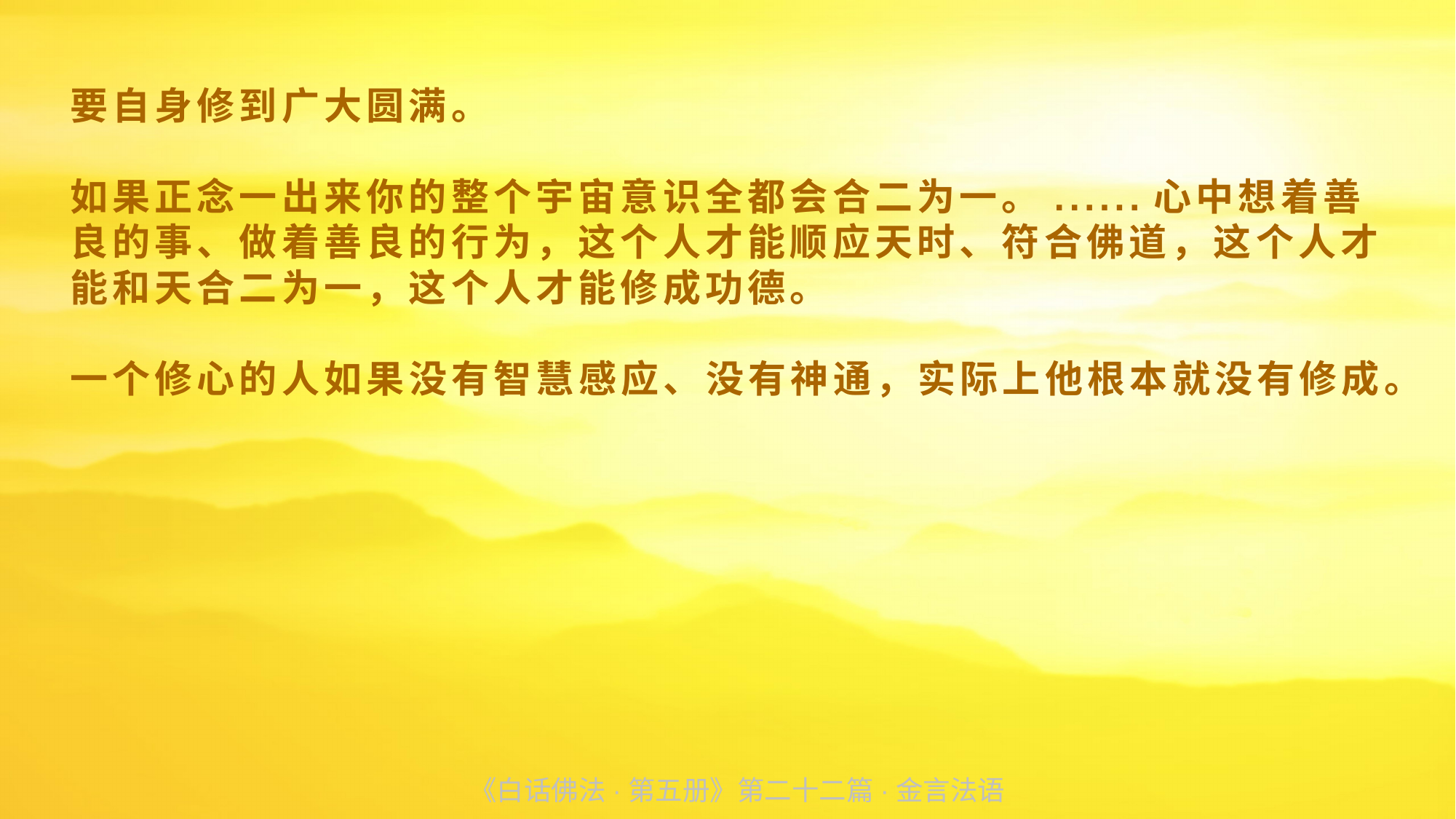

要自身修到广大圆满。

如果正念一出来你的整个宇宙意识全都会合二为一。......心中想着善良的事、做着善良的行为，这个人才能顺应天时、符合佛道，这个人才能和天合二为一，这个人才能修成功德。

一个修心的人如果没有智慧感应、没有神通，实际上他根本就没有修成。

  《白话佛法·第五册》第二十二篇·金言法语